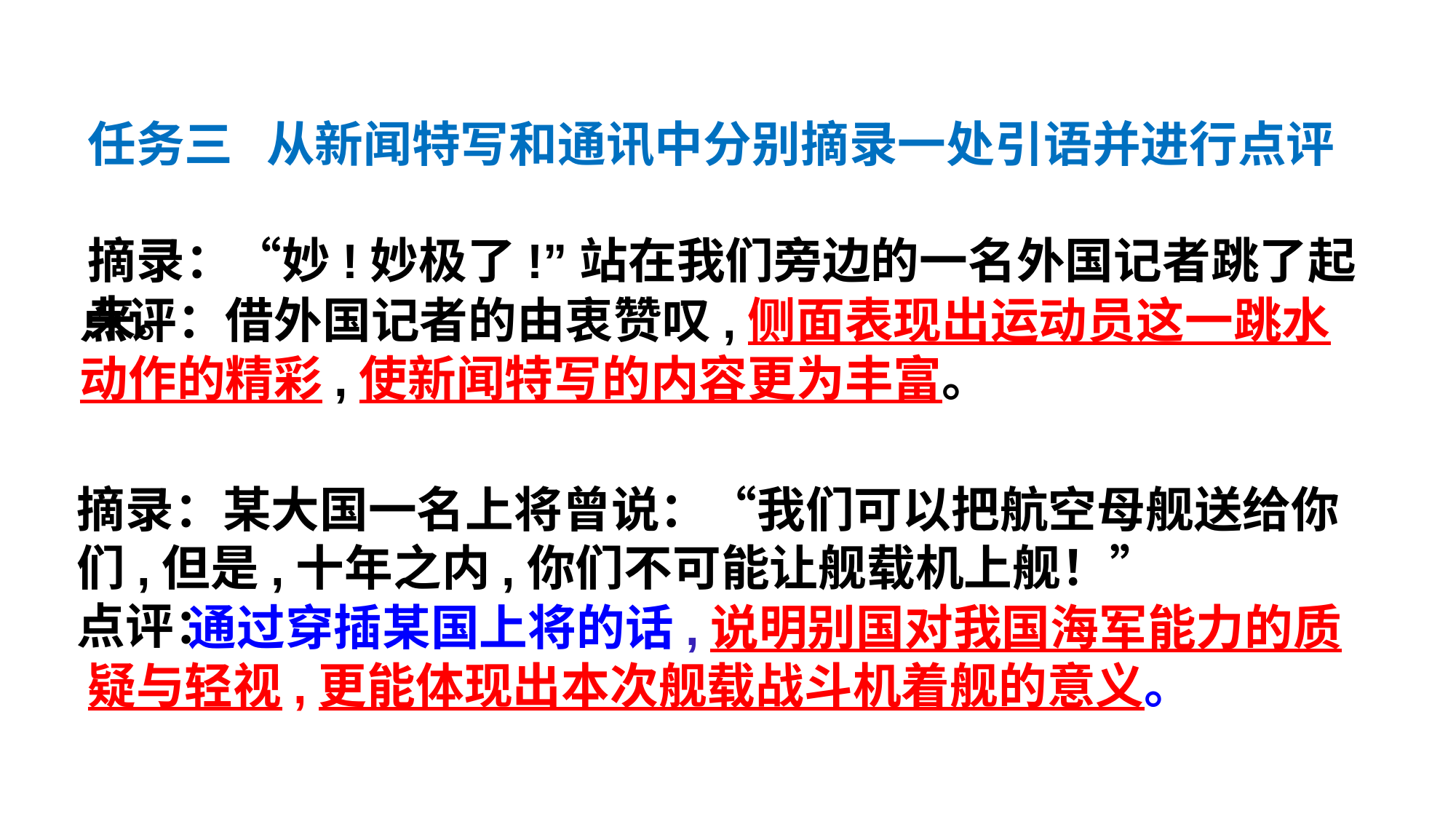

任务三   从新闻特写和通讯中分别摘录一处引语并进行点评
摘录：“妙!妙极了!”站在我们旁边的一名外国记者跳了起来。
点评：借外国记者的由衷赞叹,侧面表现出运动员这一跳水动作的精彩,使新闻特写的内容更为丰富。
摘录：某大国一名上将曾说：“我们可以把航空母舰送给你们,但是,十年之内,你们不可能让舰载机上舰！”
点评：

        通过穿插某国上将的话,说明别国对我国海军能力的质疑与轻视,更能体现出本次舰载战斗机着舰的意义。